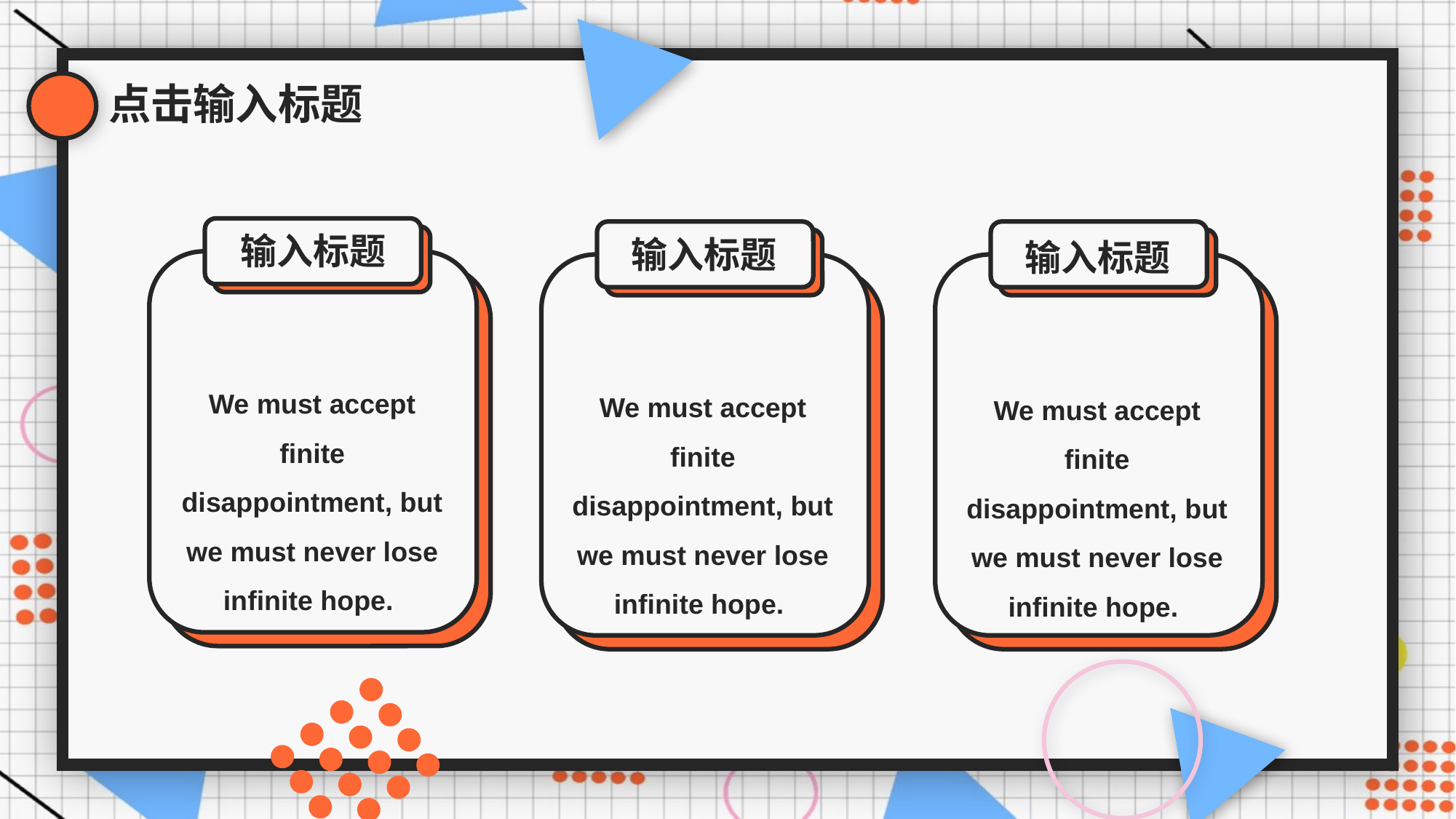

点击输入标题

输入标题
输入标题
输入标题
We must accept finite disappointment, but we must never lose infinite hope.
We must accept finite disappointment, but we must never lose infinite hope.
We must accept finite disappointment, but we must never lose infinite hope.